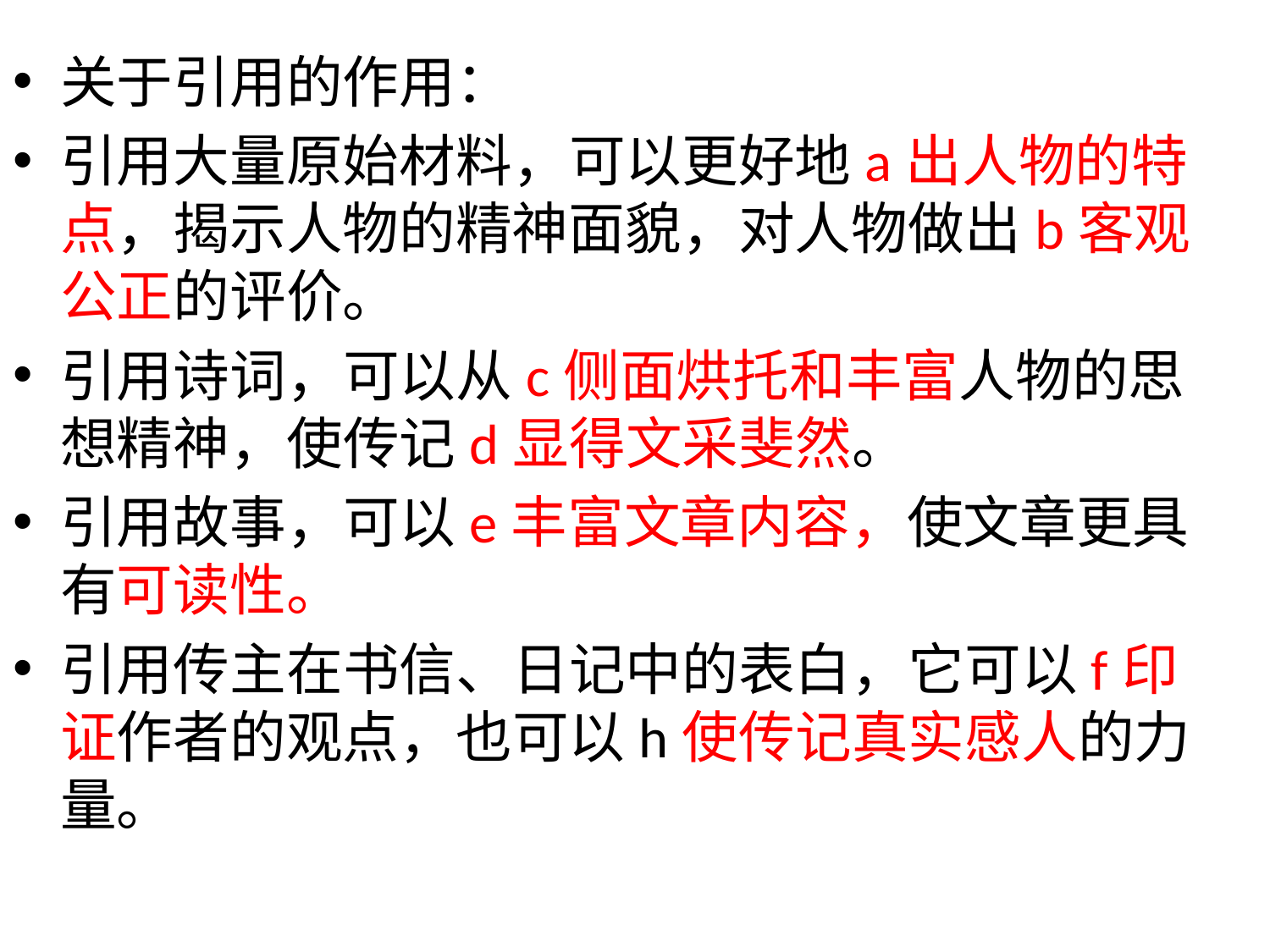

关于引用的作用：
引用大量原始材料，可以更好地a出人物的特点，揭示人物的精神面貌，对人物做出b客观公正的评价。
引用诗词，可以从c侧面烘托和丰富人物的思想精神，使传记d显得文采斐然。
引用故事，可以e丰富文章内容，使文章更具有可读性。
引用传主在书信、日记中的表白，它可以f印证作者的观点，也可以h使传记真实感人的力量。